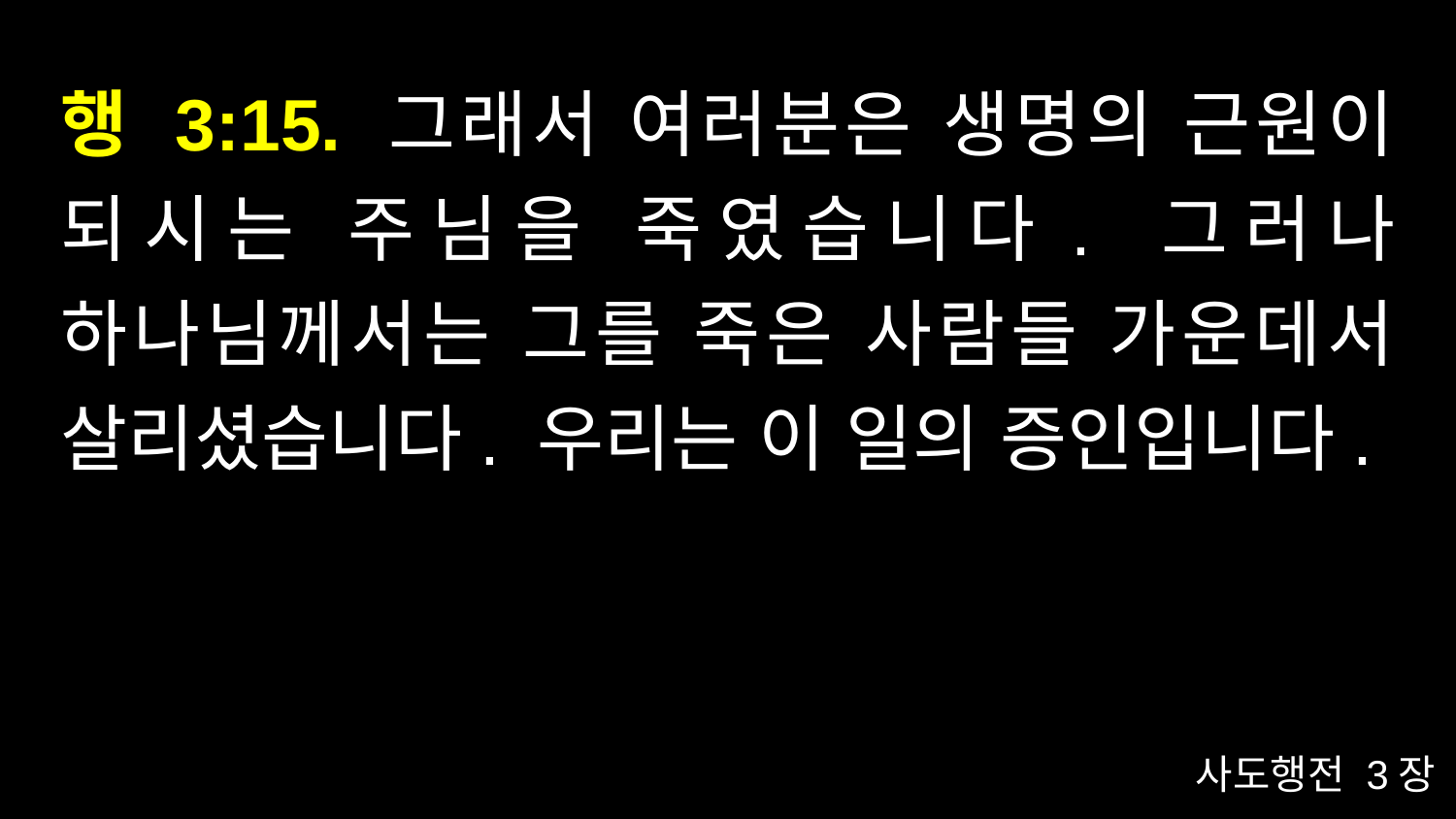

# 행 3:15. 그래서 여러분은 생명의 근원이 되시는 주님을 죽였습니다. 그러나 하나님께서는 그를 죽은 사람들 가운데서 살리셨습니다. 우리는 이 일의 증인입니다.
사도행전 3장